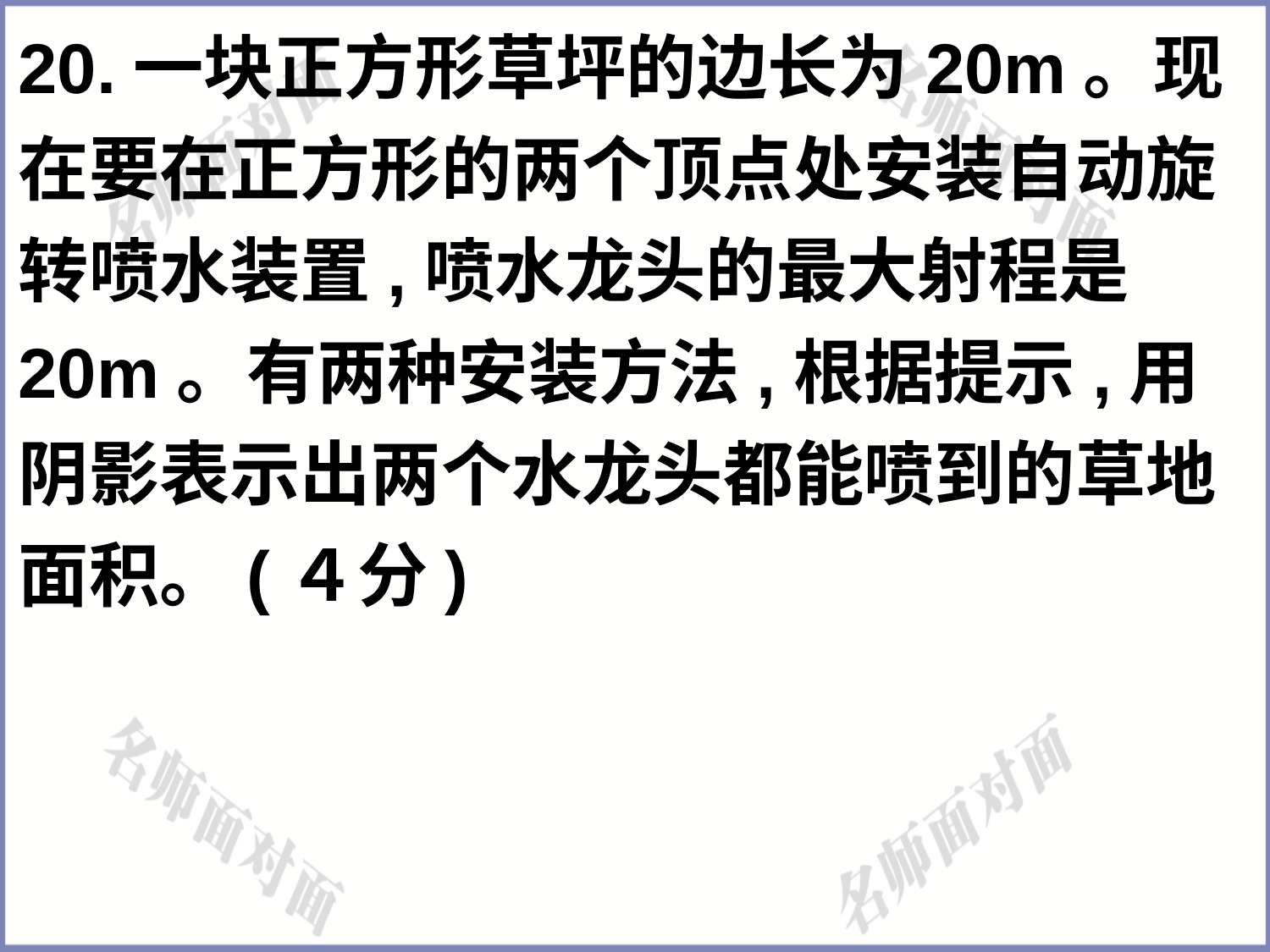

20.一块正方形草坪的边长为20m。现在要在正方形的两个顶点处安装自动旋转喷水装置,喷水龙头的最大射程是20m。有两种安装方法,根据提示,用阴影表示出两个水龙头都能喷到的草地面积。(４分)